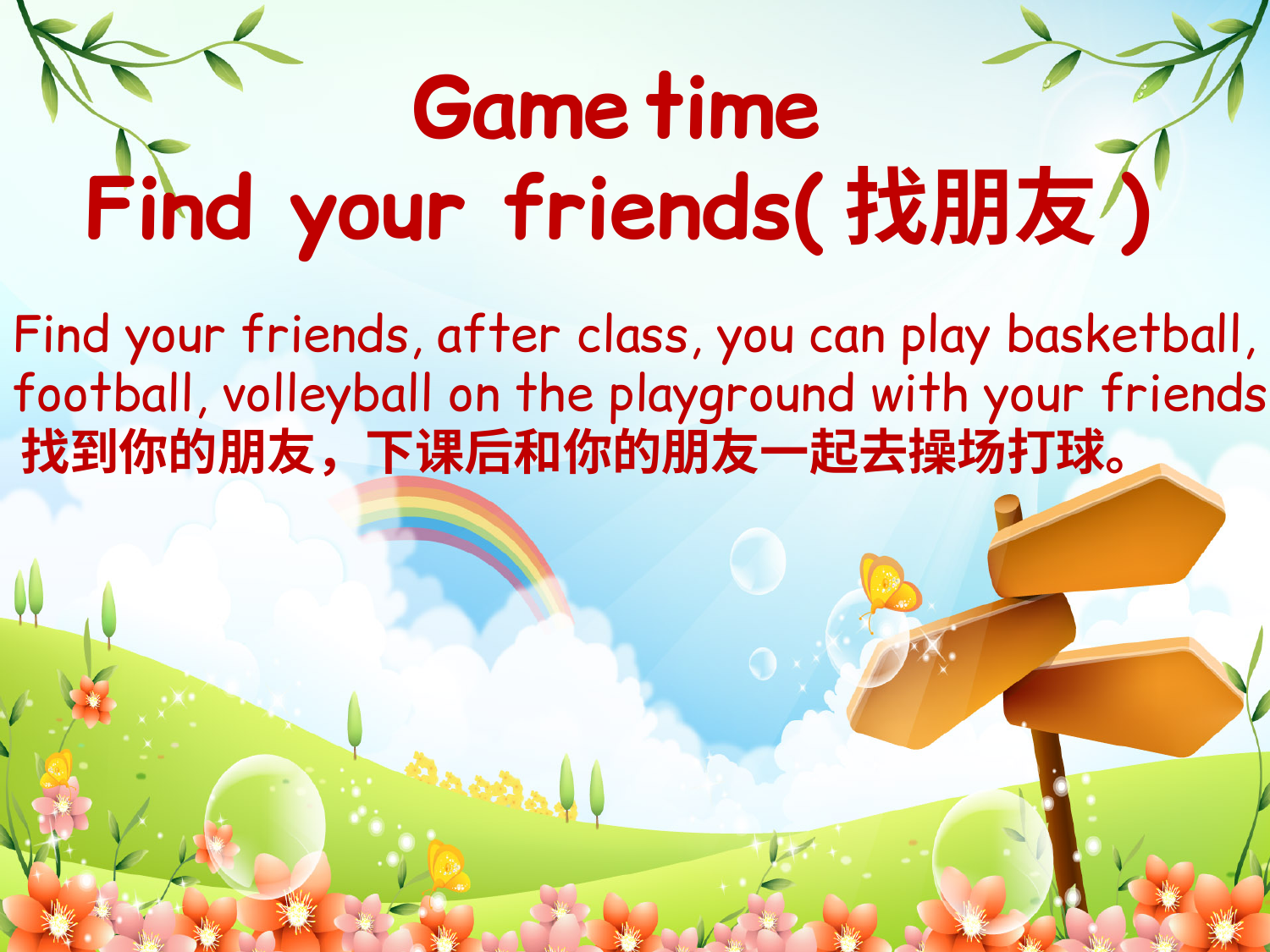

Game time
Find your friends(找朋友)
 Find your friends, after class, you can play basketball,    football, volleyball on the playground with your friends.
 找到你的朋友，下课后和你的朋友一起去操场打球。